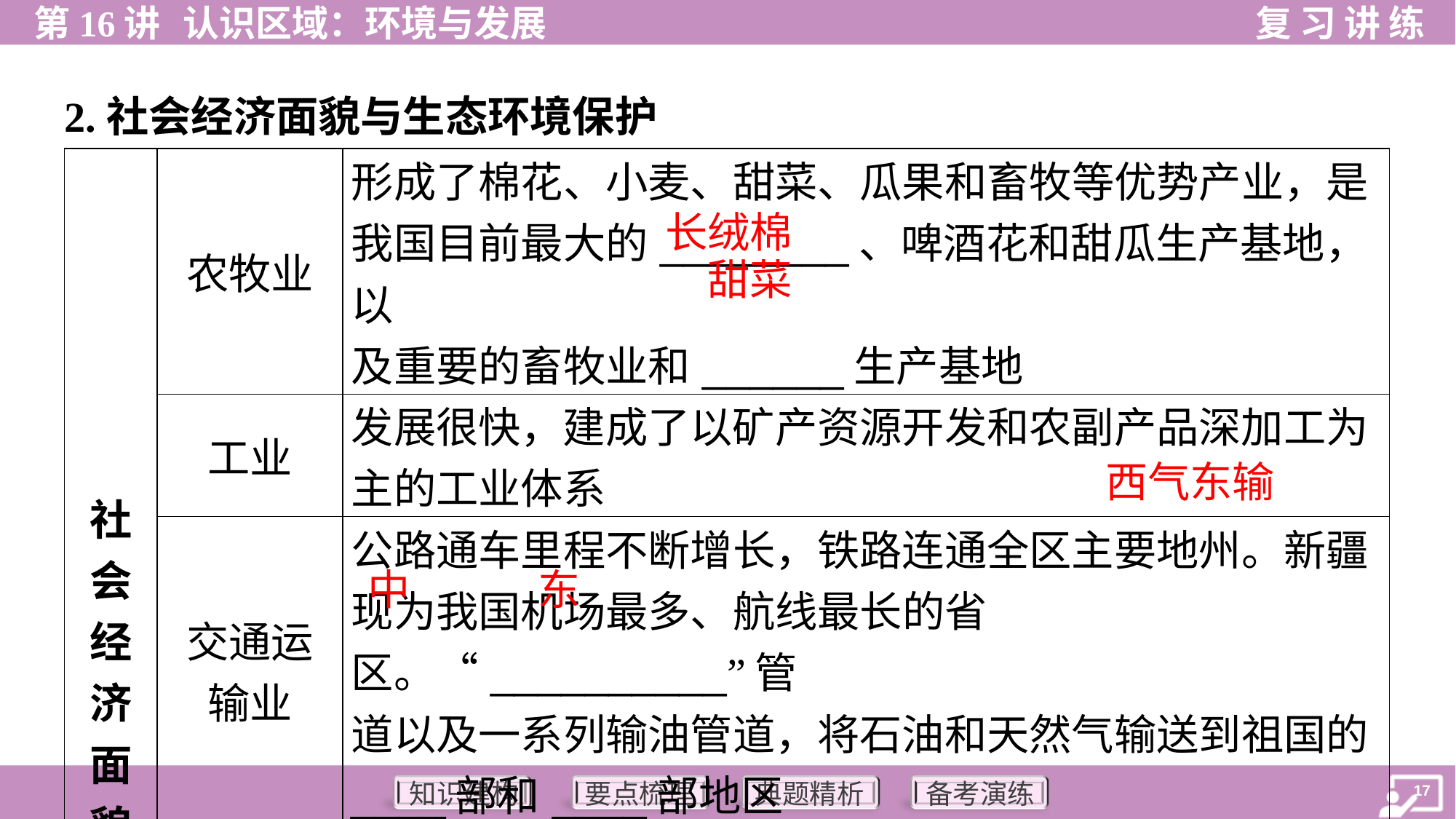

2.社会经济面貌与生态环境保护
| 社 会 经 济 面 貌 | 农牧业 | 形成了棉花、小麦、甜菜、瓜果和畜牧等优势产业，是 我国目前最大的\_\_\_\_\_\_\_\_、啤酒花和甜瓜生产基地，以 及重要的畜牧业和\_\_\_\_\_\_生产基地 |
| --- | --- | --- |
|  | 工业 | 发展很快，建成了以矿产资源开发和农副产品深加工为 主的工业体系 |
|  | 交通运 输业 | 公路通车里程不断增长，铁路连通全区主要地州。新疆 现为我国机场最多、航线最长的省区。“\_\_\_\_\_\_\_\_\_\_”管 道以及一系列输油管道，将石油和天然气输送到祖国的 \_\_\_\_部和\_\_\_\_部地区 |
|  | 第三产 业 | 新疆以加快旅游开发、促进商贸流通、发展社区服务为 重点，积极发展第三产业。新疆是我国拥有边境口岸数 量最多的省区，与周边国家的经济技术合作日益深入 |
长绒棉
甜菜
西气东输
中
东